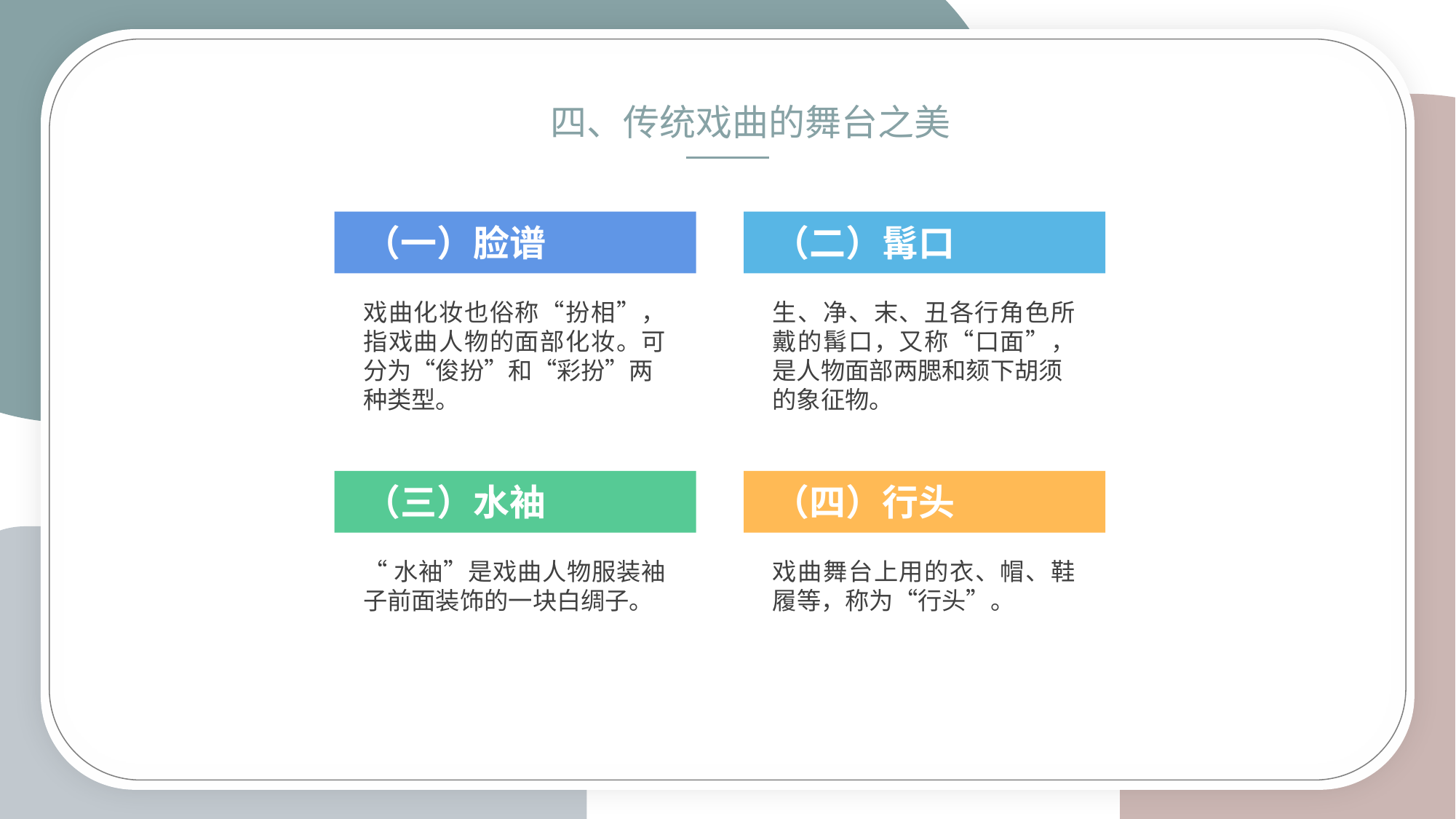

四、传统戏曲的舞台之美

（一）脸谱
戏曲化妆也俗称“扮相”，指戏曲人物的面部化妆。可分为“俊扮”和“彩扮”两
种类型。

（二）髯口
生、净、末、丑各行角色所戴的髯口，又称“口面”，是人物面部两腮和颏下胡须
的象征物。

（三）水袖
“水袖”是戏曲人物服装袖子前面装饰的一块白绸子。

（四）行头
戏曲舞台上用的衣、帽、鞋履等，称为“行头”。